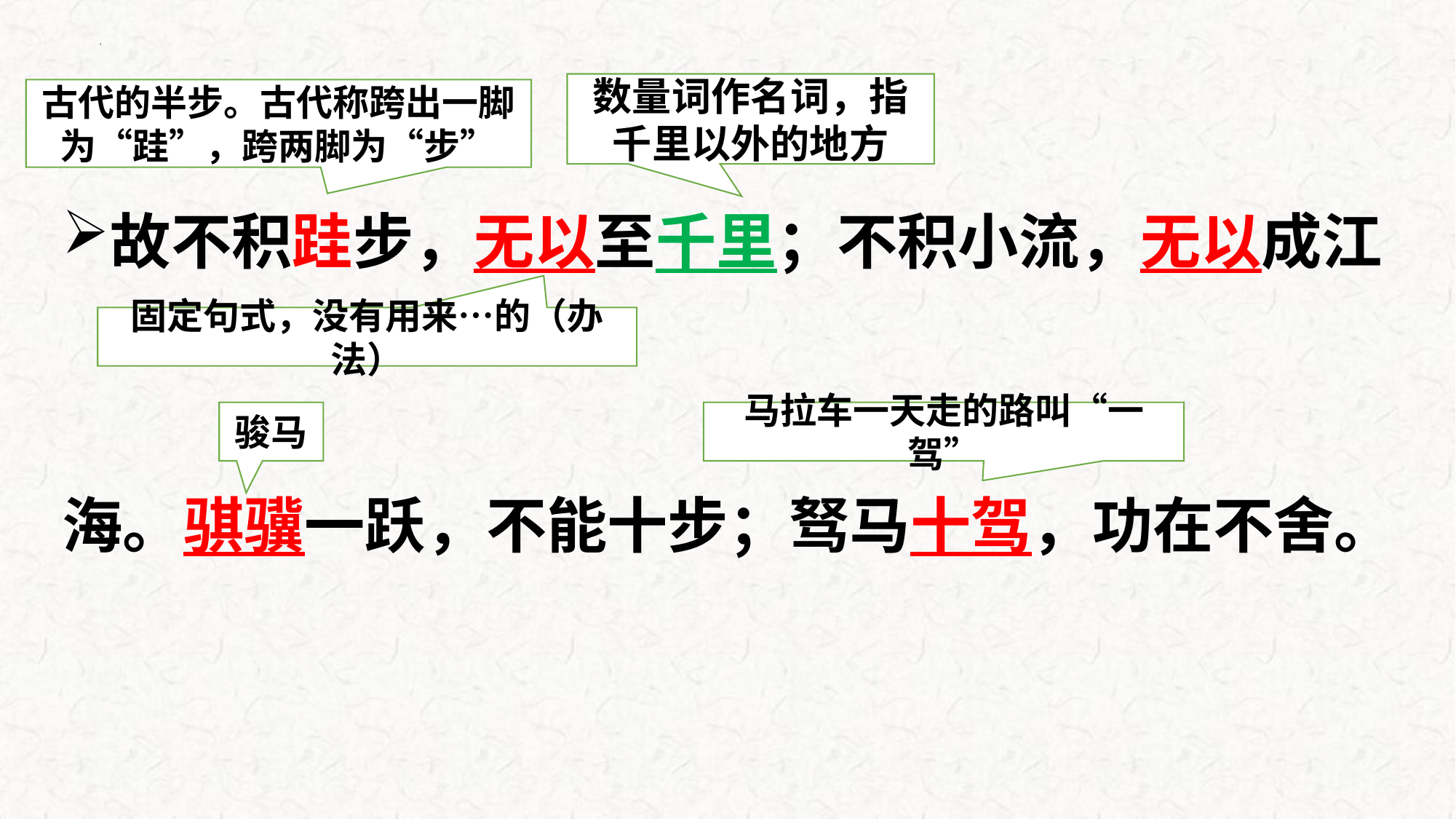

数量词作名词，指千里以外的地方
古代的半步。古代称跨出一脚为“跬”，跨两脚为“步”
故不积跬步，无以至千里；不积小流，无以成江

海。骐骥一跃，不能十步；驽马十驾，功在不舍。
固定句式，没有用来…的（办法）
骏马
马拉车一天走的路叫“一驾”